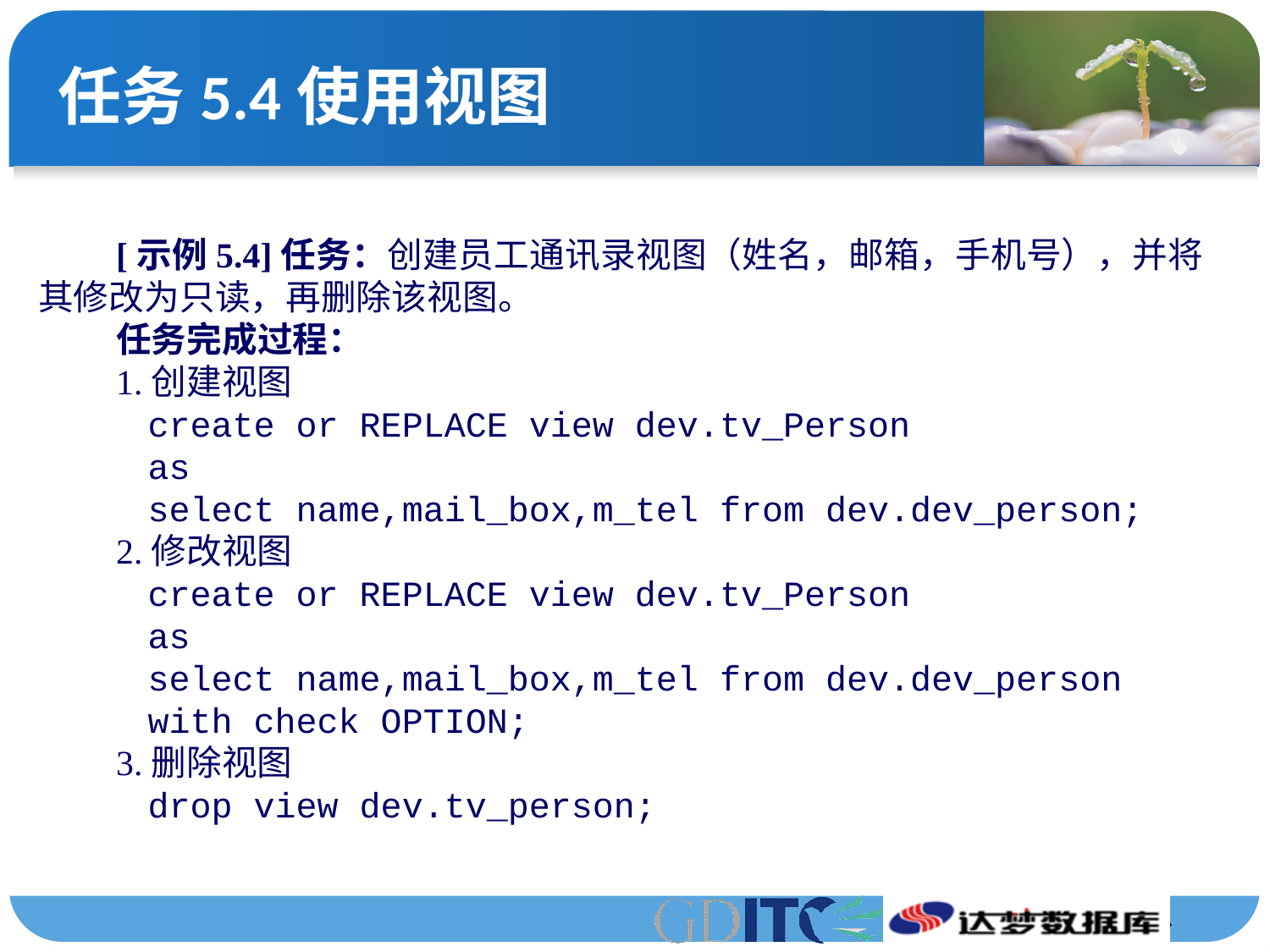

# 任务5.4使用视图
[示例5.4]任务：创建员工通讯录视图（姓名，邮箱，手机号），并将其修改为只读，再删除该视图。
任务完成过程：
1.创建视图
create or REPLACE view dev.tv_Person
as
select name,mail_box,m_tel from dev.dev_person;
2.修改视图
create or REPLACE view dev.tv_Person
as
select name,mail_box,m_tel from dev.dev_person
with check OPTION;
3.删除视图
drop view dev.tv_person;